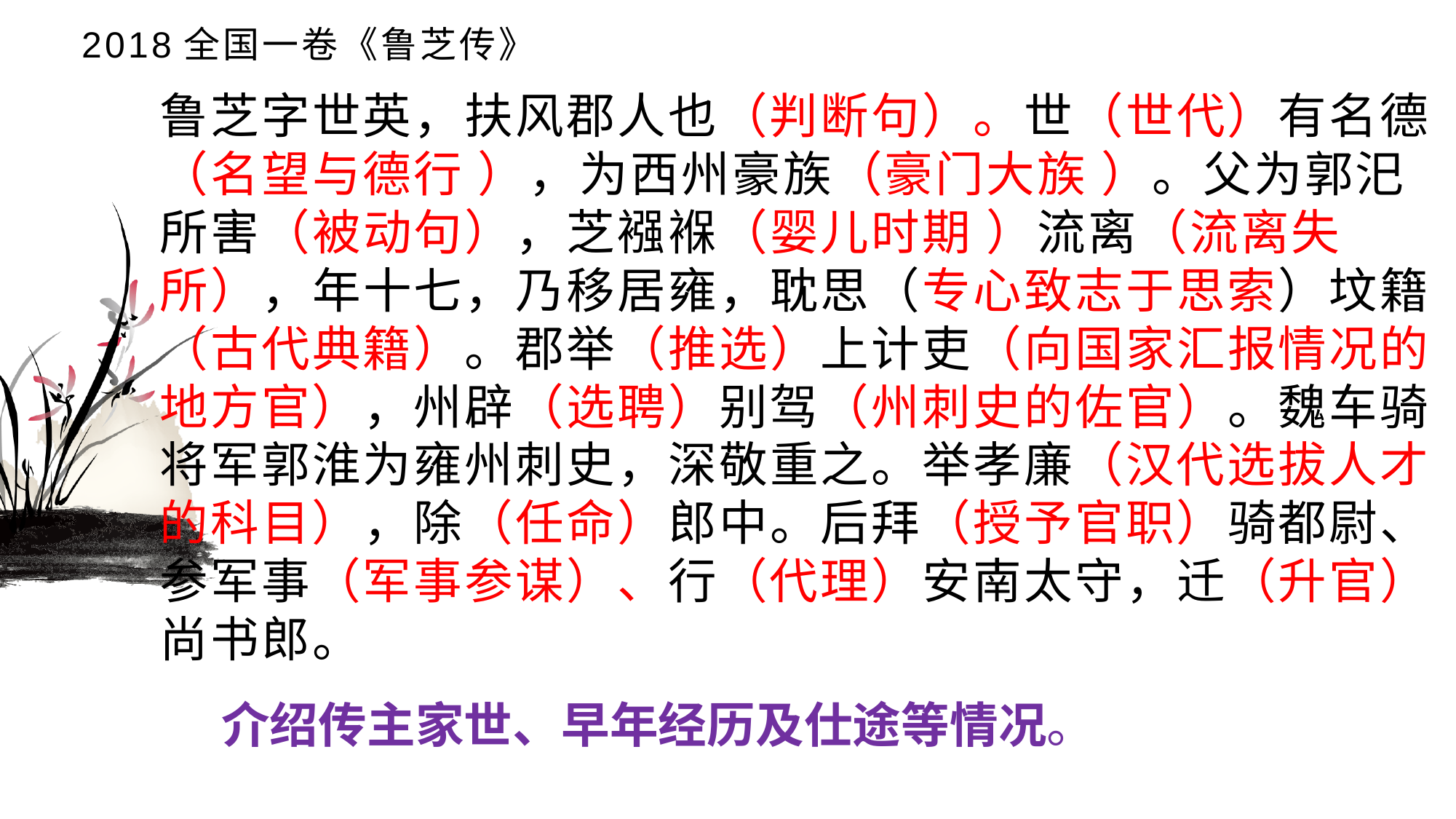

# 2018全国一卷《鲁芝传》
鲁芝字世英，扶风郡人也（判断句）。世（世代）有名德（名望与德行 ），为西州豪族（豪门大族 ）。父为郭汜所害（被动句），芝襁褓（婴儿时期 ）流离（流离失所），年十七，乃移居雍，耽思（专心致志于思索）坟籍（古代典籍）。郡举（推选）上计吏（向国家汇报情况的地方官），州辟（选聘）别驾（州刺史的佐官）。魏车骑将军郭淮为雍州刺史，深敬重之。举孝廉（汉代选拔人才的科目），除（任命）郎中。后拜（授予官职）骑都尉、参军事（军事参谋）、行（代理）安南太守，迁（升官）尚书郎。
介绍传主家世、早年经历及仕途等情况。